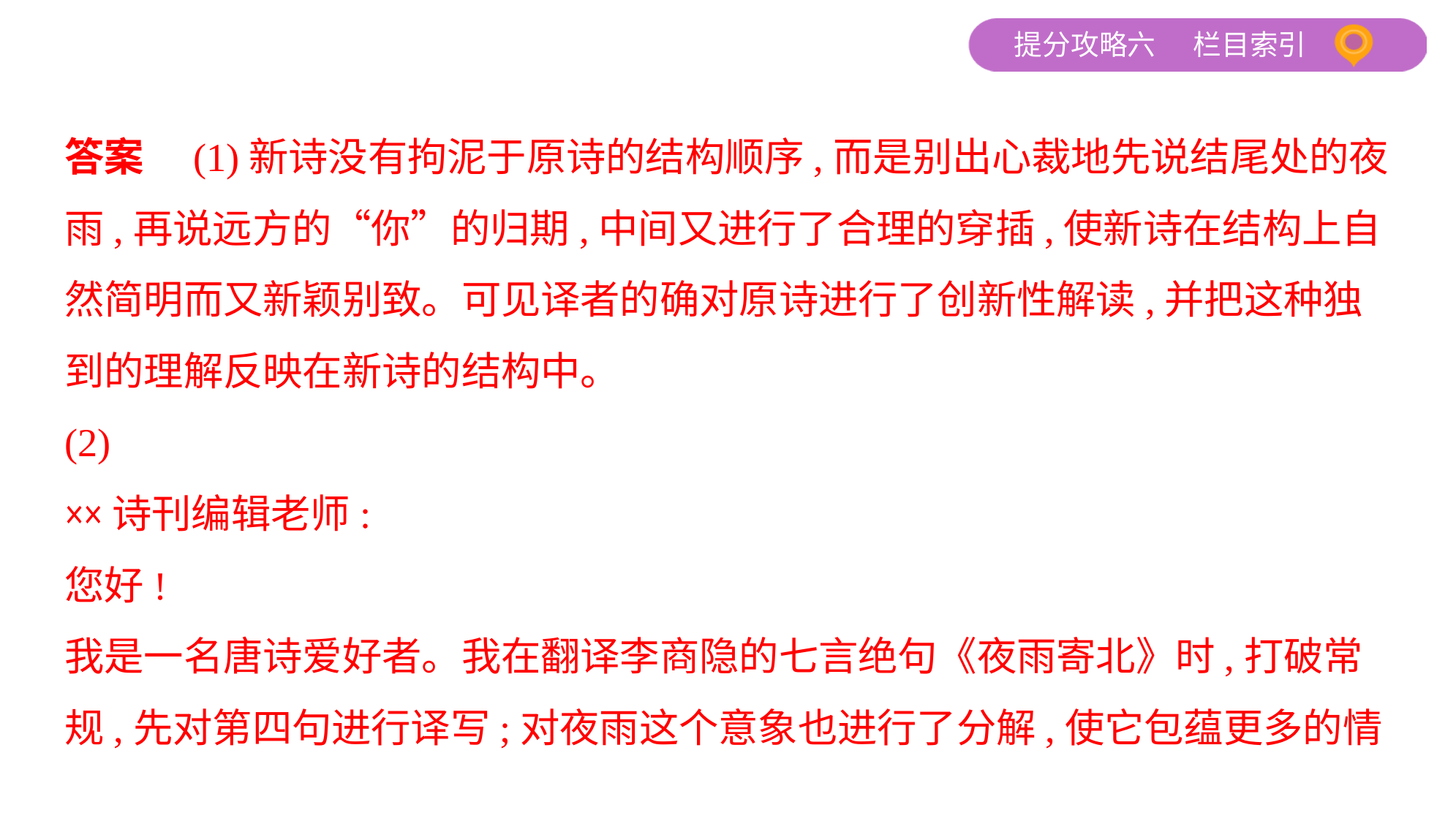

答案　(1)新诗没有拘泥于原诗的结构顺序,而是别出心裁地先说结尾处的夜
雨,再说远方的“你”的归期,中间又进行了合理的穿插,使新诗在结构上自
然简明而又新颖别致。可见译者的确对原诗进行了创新性解读,并把这种独
到的理解反映在新诗的结构中。
(2)
××诗刊编辑老师:
您好!
我是一名唐诗爱好者。我在翻译李商隐的七言绝句《夜雨寄北》时,打破常
规,先对第四句进行译写;对夜雨这个意象也进行了分解,使它包蕴更多的情